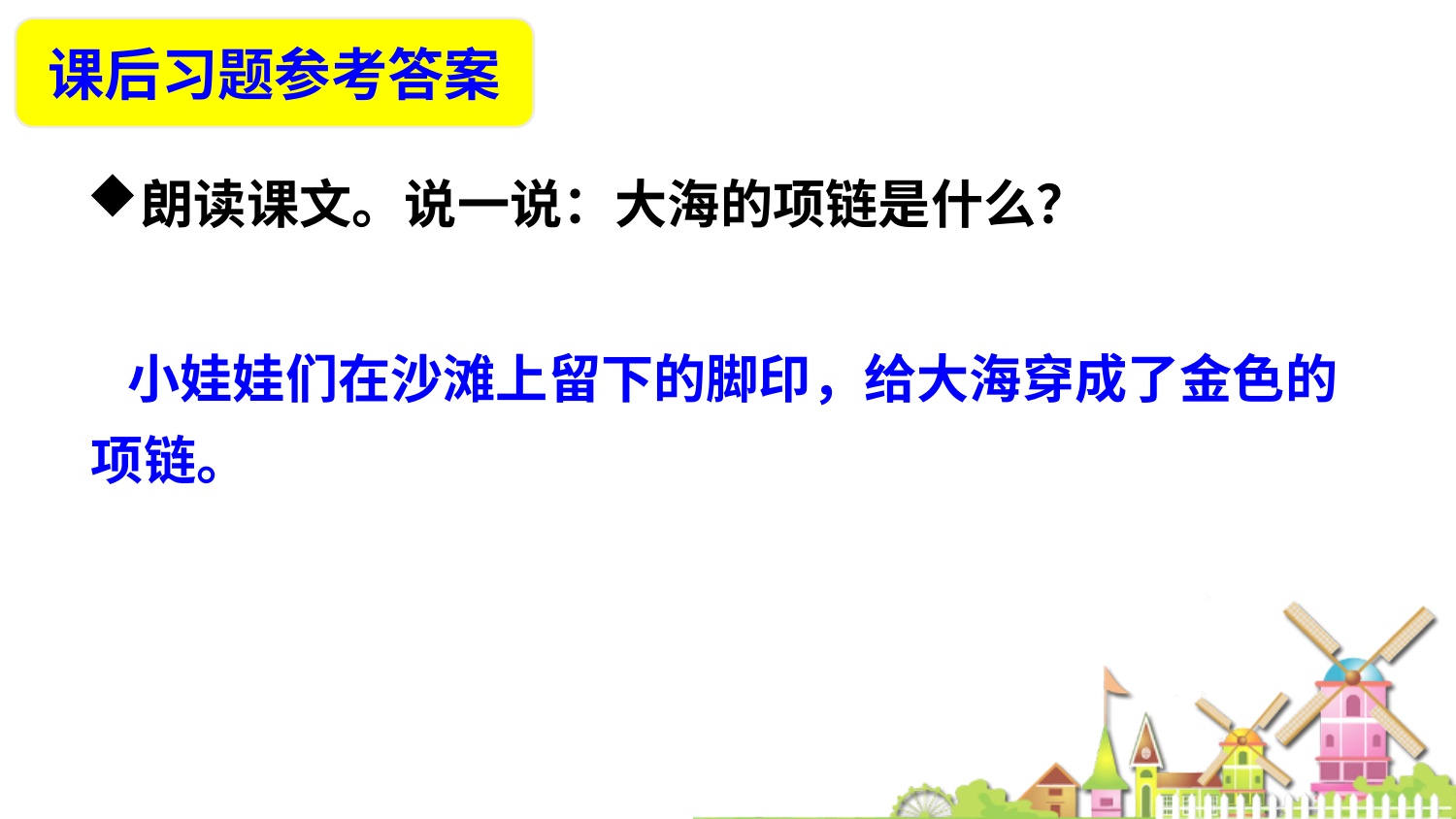

课后习题参考答案
朗读课文。说一说：大海的项链是什么？
  小娃娃们在沙滩上留下的脚印，给大海穿成了金色的项链。